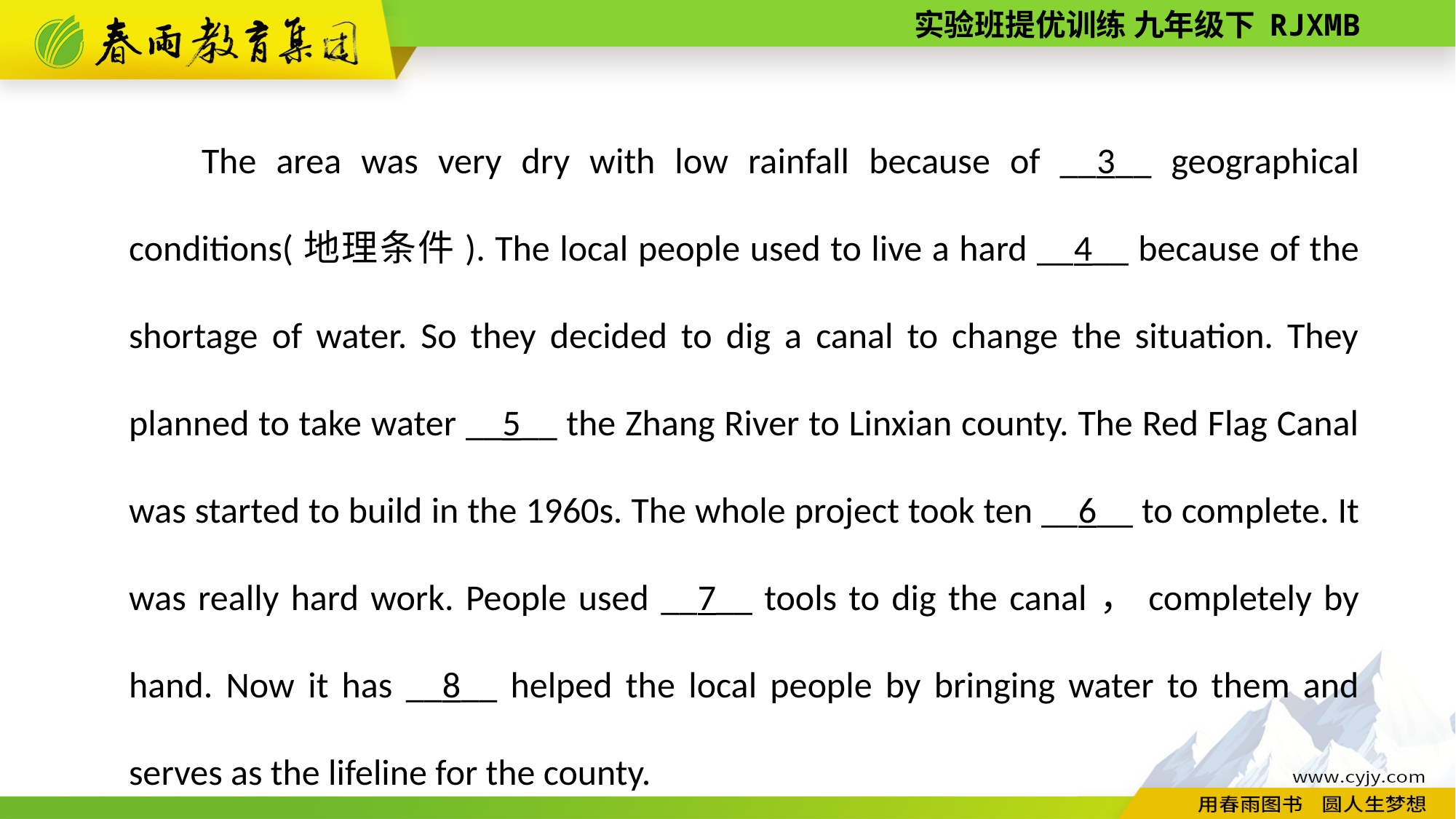

The area was very dry with low rainfall because of __3__ geographical conditions(地理条件). The local people used to live a hard __4__ because of the shortage of water. So they decided to dig a canal to change the situation. They planned to take water __5__ the Zhang River to Linxian county. The Red Flag Canal was started to build in the 1960s. The whole project took ten __6__ to complete. It was really hard work. People used __7__ tools to dig the canal，completely by hand. Now it has __8__ helped the local people by bringing water to them and serves as the lifeline for the county.